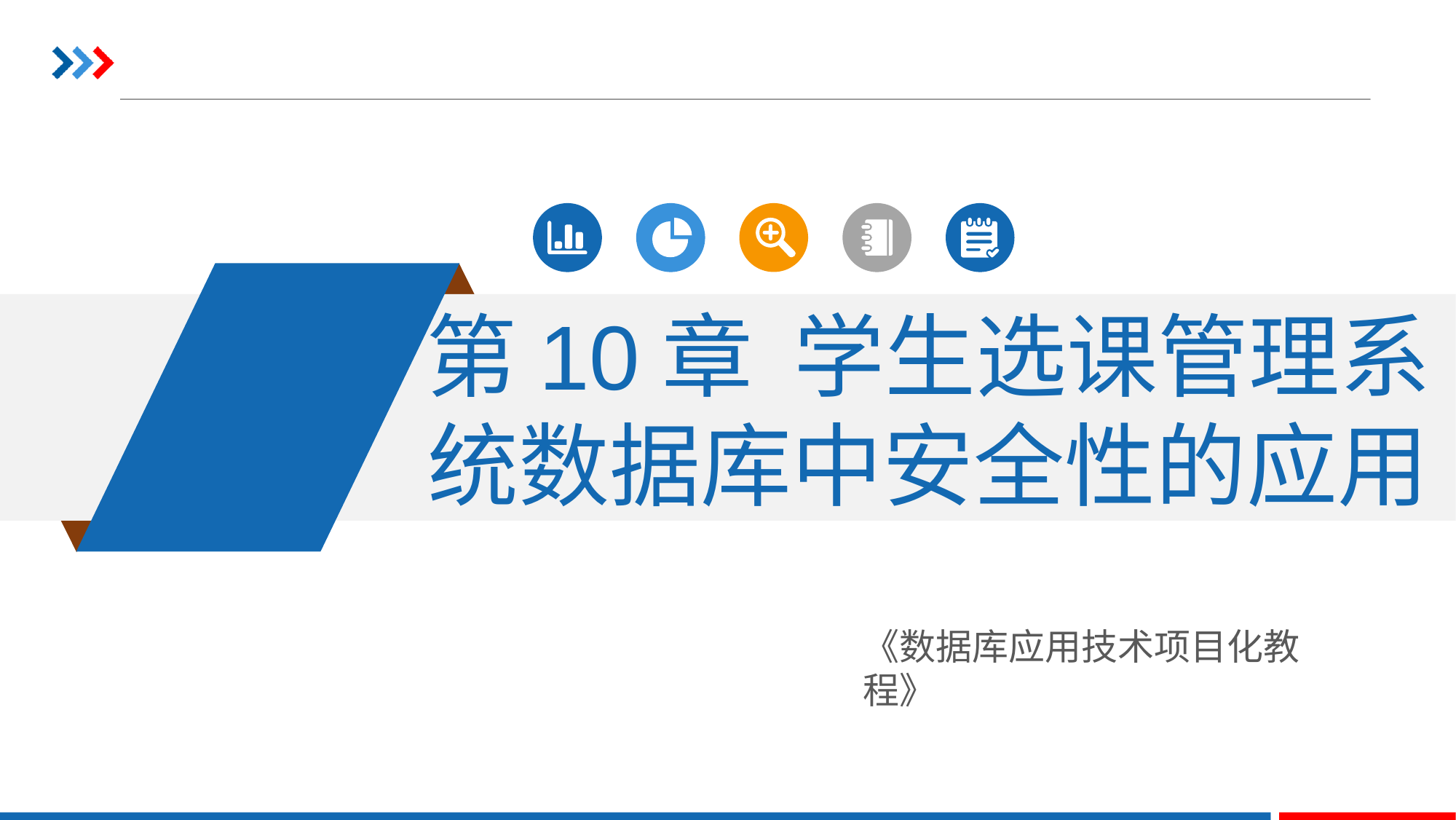

第10章  学生选课管理系统数据库中安全性的应用
《数据库应用技术项目化教程》